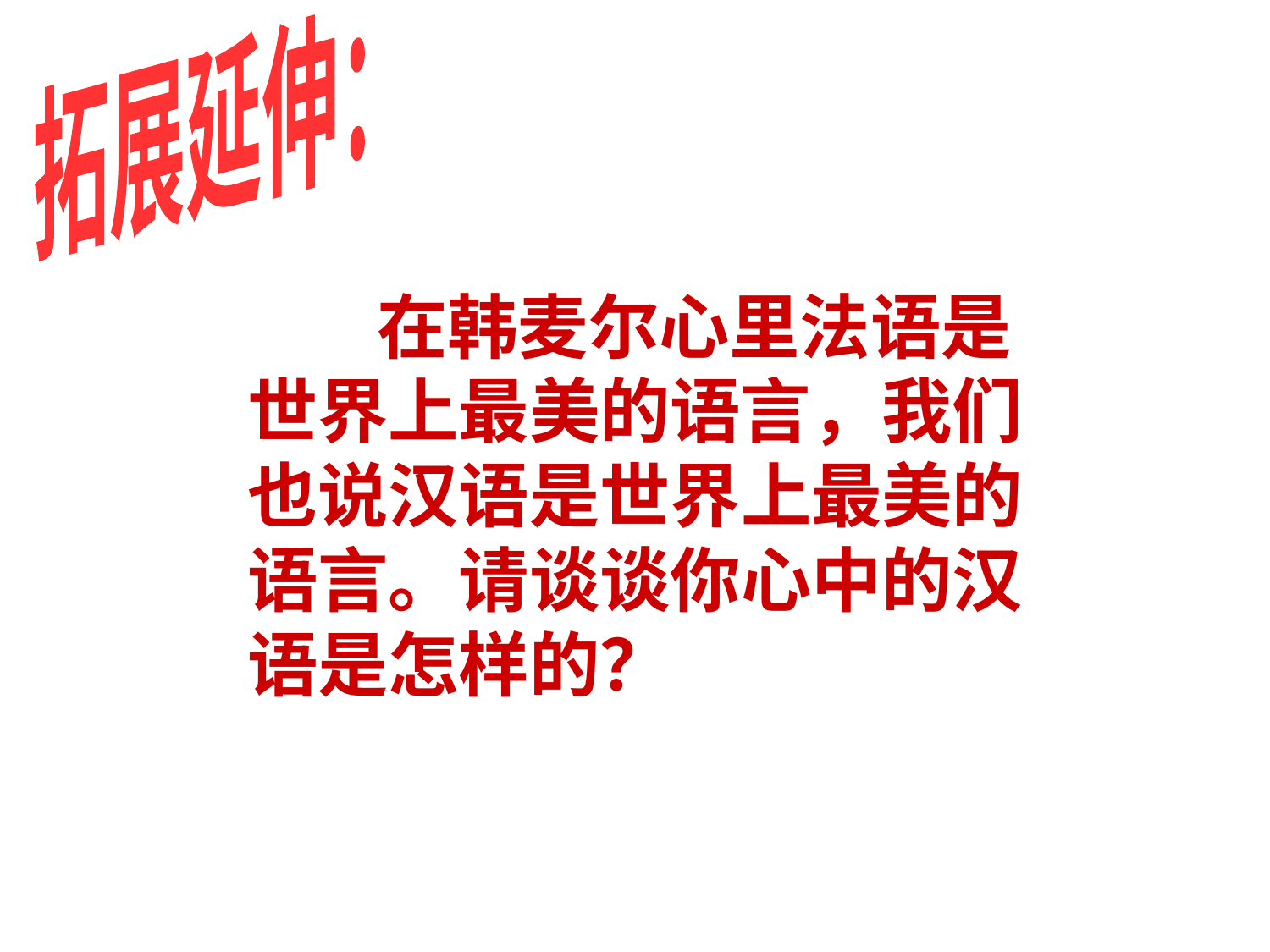

拓展延伸：
       在韩麦尔心里法语是世界上最美的语言，我们也说汉语是世界上最美的语言。请谈谈你心中的汉语是怎样的？